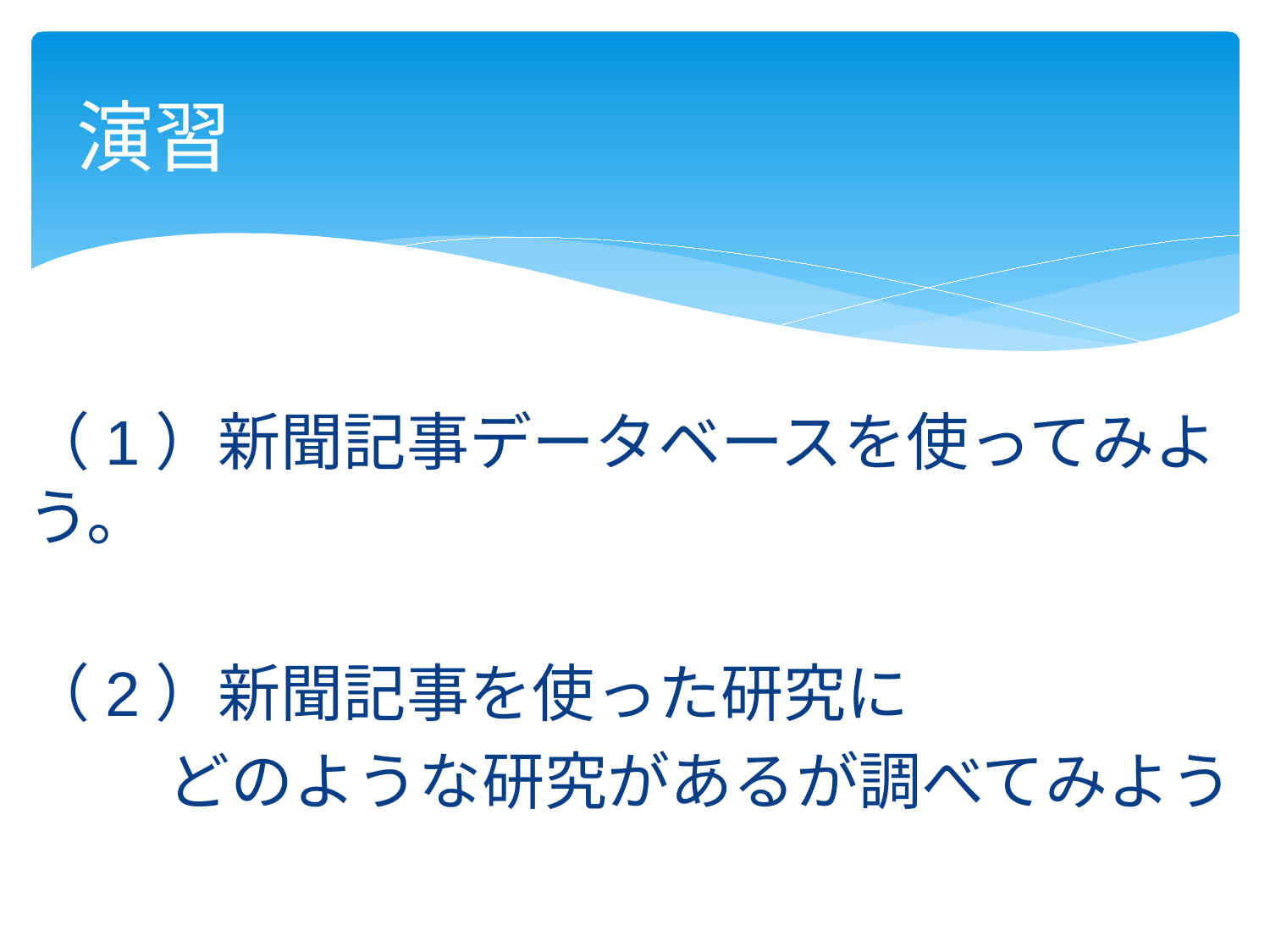

# 演習
（1）新聞記事データベースを使ってみよう。

（2）新聞記事を使った研究に
　　 どのような研究があるが調べてみよう